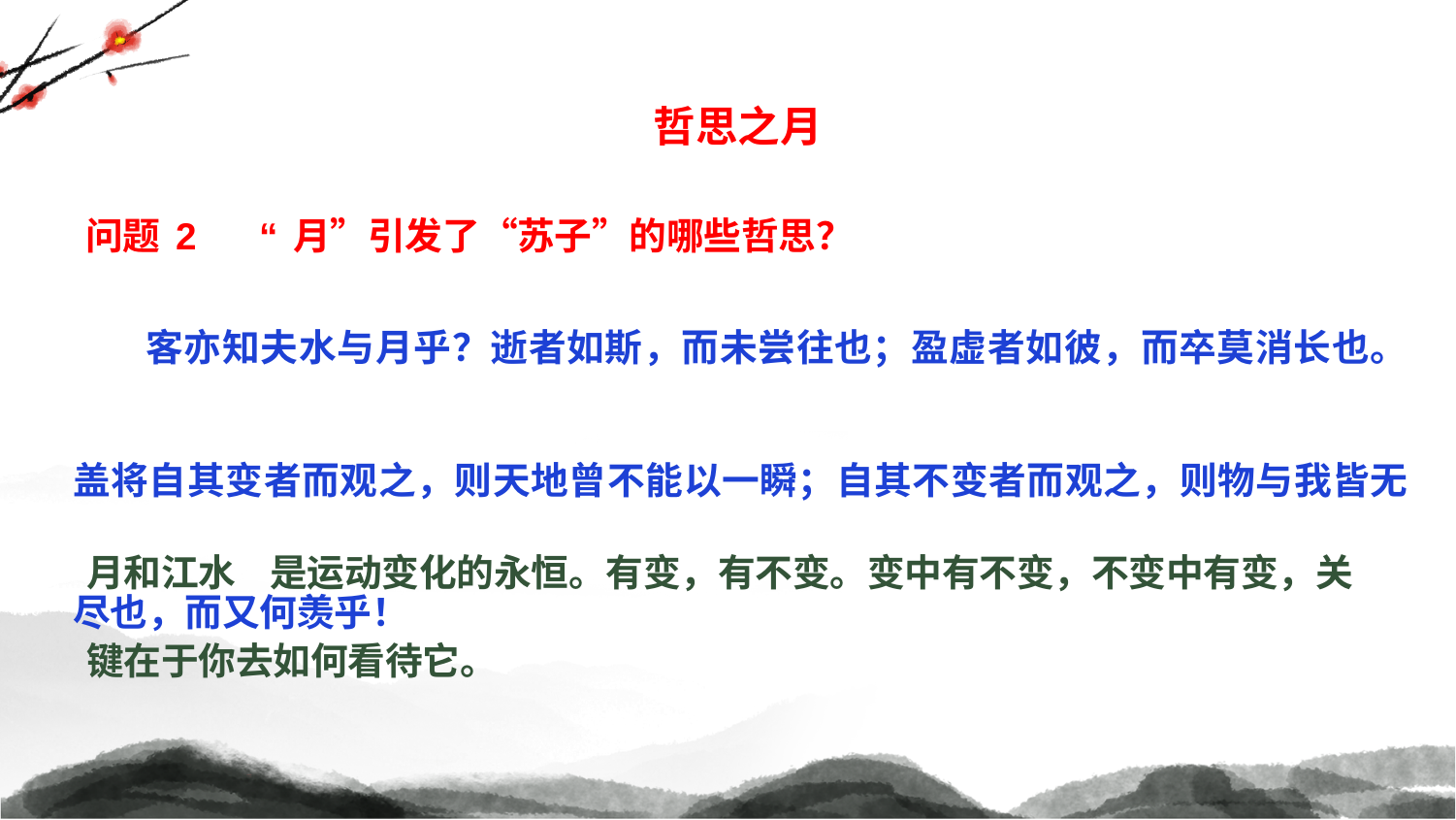

哲思之月
问题2      “月”引发了“苏子”的哪些哲思？
客亦知夫水与月乎？逝者如斯，而未尝往也；盈虚者如彼，而卒莫消长也。盖将自其变者而观之，则天地曾不能以一瞬；自其不变者而观之，则物与我皆无尽也，而又何羡乎！
月和江水    是运动变化的永恒。有变，有不变。变中有不变，不变中有变，关键在于你去如何看待它。